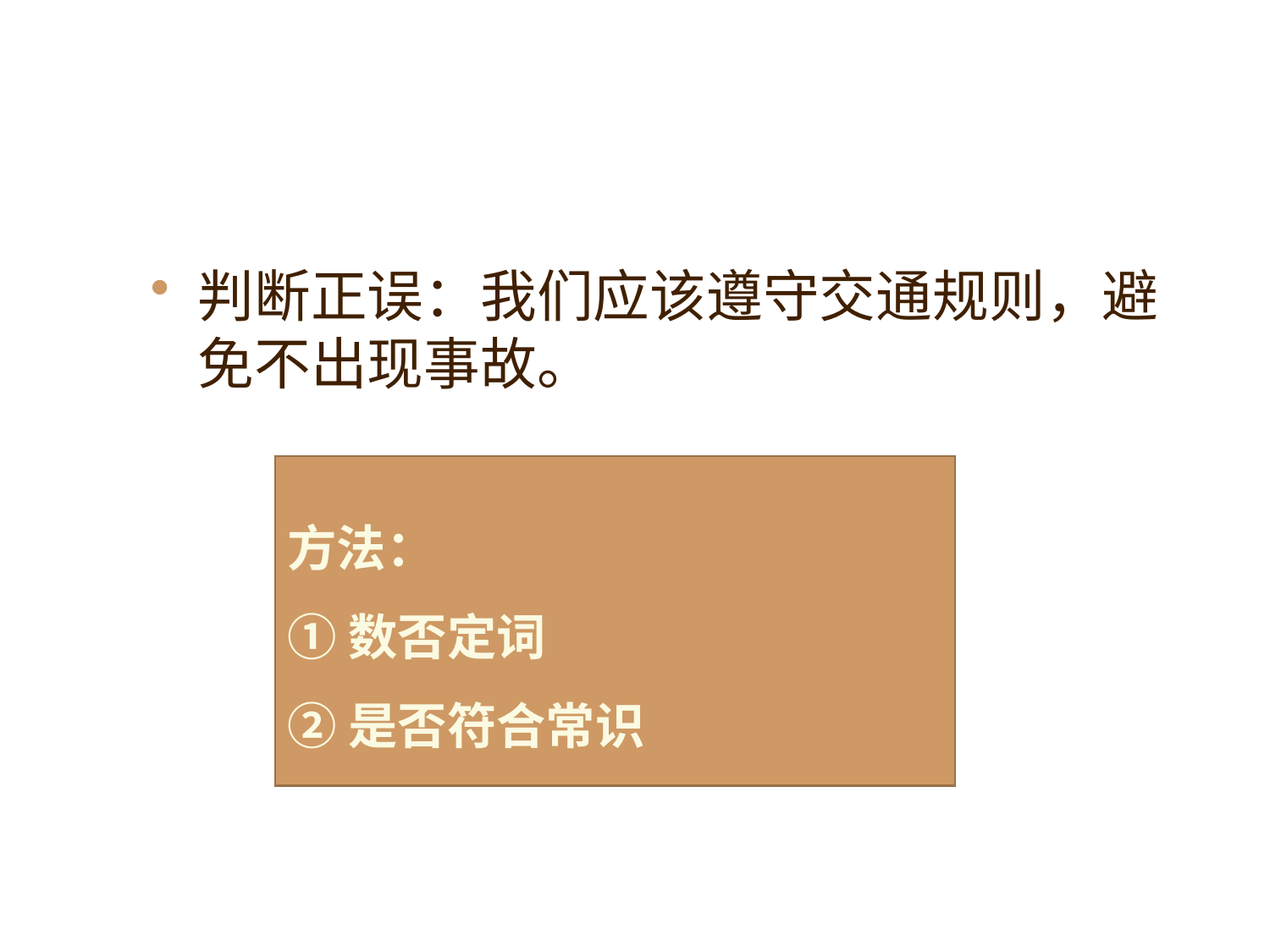

#
判断正误：我们应该遵守交通规则，避免不出现事故。
方法：
①数否定词
②是否符合常识